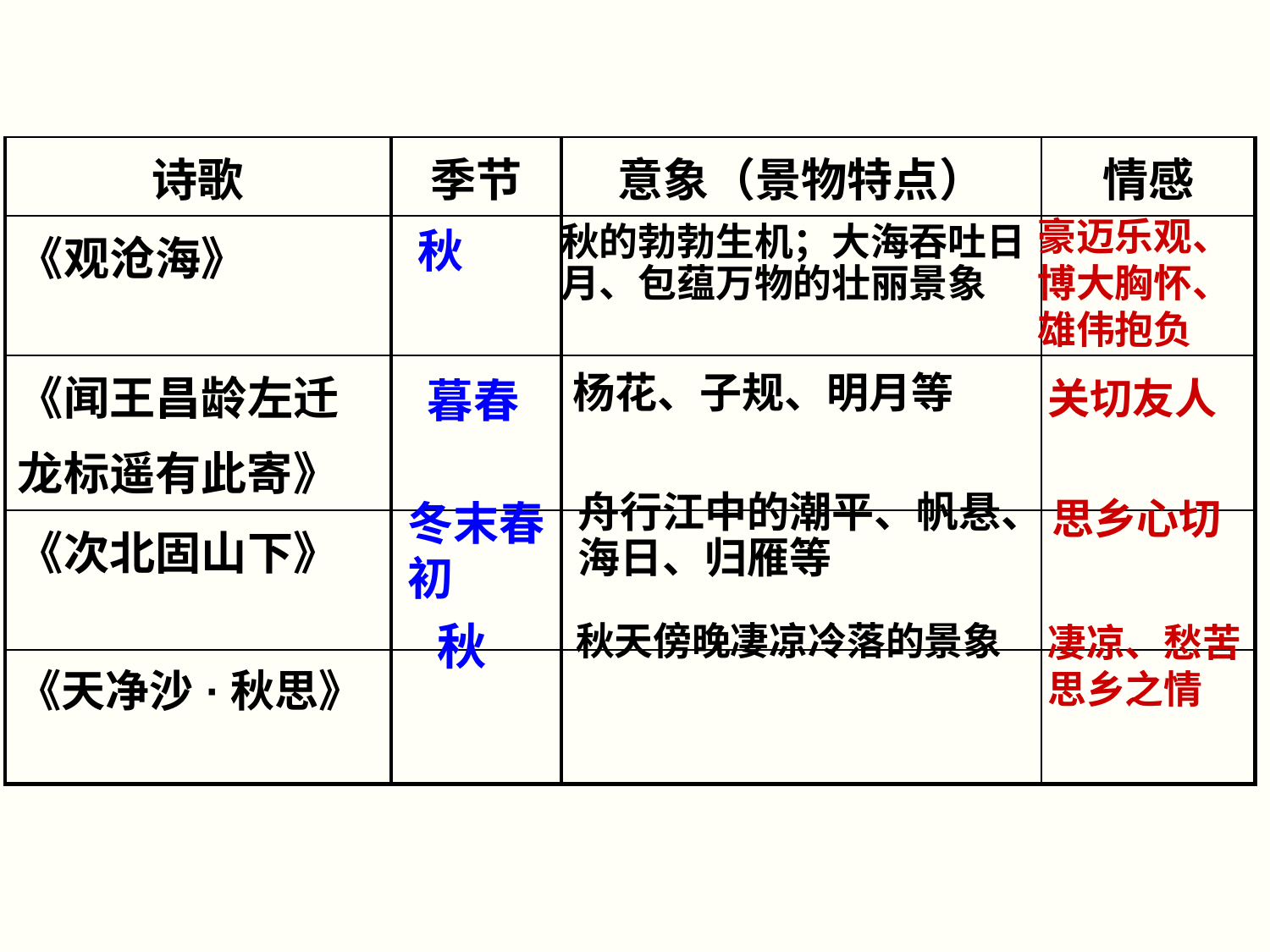

| 诗歌 | 季节 | 意象（景物特点） | 情感 |
| --- | --- | --- | --- |
| 《观沧海》 |  |  |  |
| 《闻王昌龄左迁 龙标遥有此寄》 |  |  |  |
| 《次北固山下》 |  |  |  |
| 《天净沙·秋思》 |  |  |  |
豪迈乐观、
博大胸怀、雄伟抱负
秋
秋的勃勃生机；大海吞吐日月、包蕴万物的壮丽景象
暮春
杨花、子规、明月等
关切友人
舟行江中的潮平、帆悬、海日、归雁等
思乡心切
冬末春初
秋
秋天傍晚凄凉冷落的景象
凄凉、愁苦
思乡之情